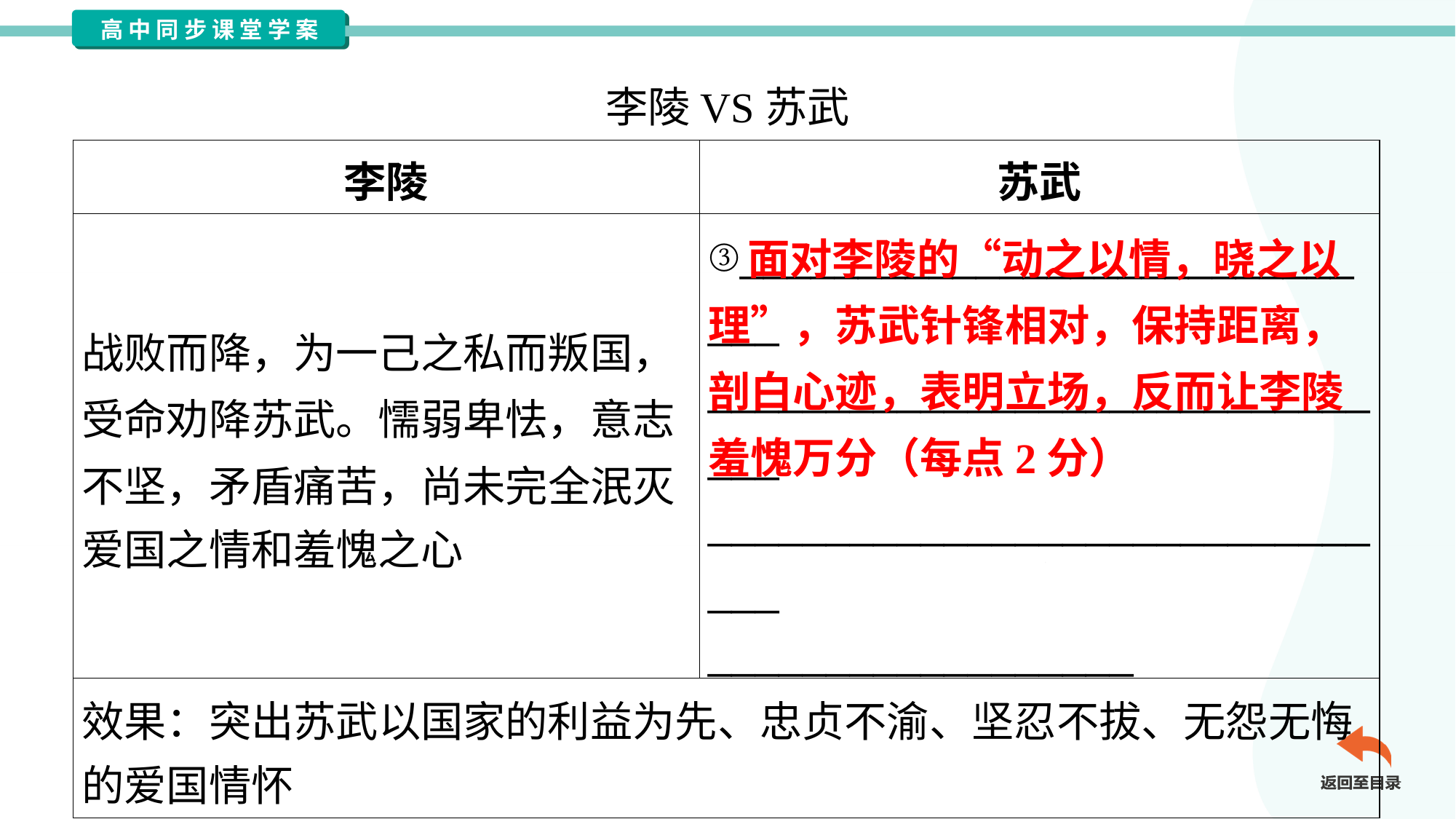

李陵VS苏武
| 李陵 | 苏武 |
| --- | --- |
| 战败而降，为一己之私而叛国， 受命劝降苏武。懦弱卑怯，意志 不坚，矛盾痛苦，尚未完全泯灭 爱国之情和羞愧之心 | ③\_\_\_\_\_\_\_\_\_\_\_\_\_\_\_\_\_\_\_\_\_\_\_\_\_\_\_\_\_ \_\_\_\_\_\_\_\_\_\_\_\_\_\_\_\_\_\_\_\_\_\_\_\_\_\_\_\_\_\_\_ \_\_\_\_\_\_\_\_\_\_\_\_\_\_\_\_\_\_\_\_\_\_\_\_\_\_\_\_\_\_\_ \_\_\_\_\_\_\_\_\_\_\_\_\_\_\_\_\_\_ |
| 效果：突出苏武以国家的利益为先、忠贞不渝、坚忍不拔、无怨无悔 的爱国情怀 |  |
   面对李陵的“动之以情，晓之以理”，苏武针锋相对，保持距离，剖白心迹，表明立场，反而让李陵羞愧万分（每点2分）